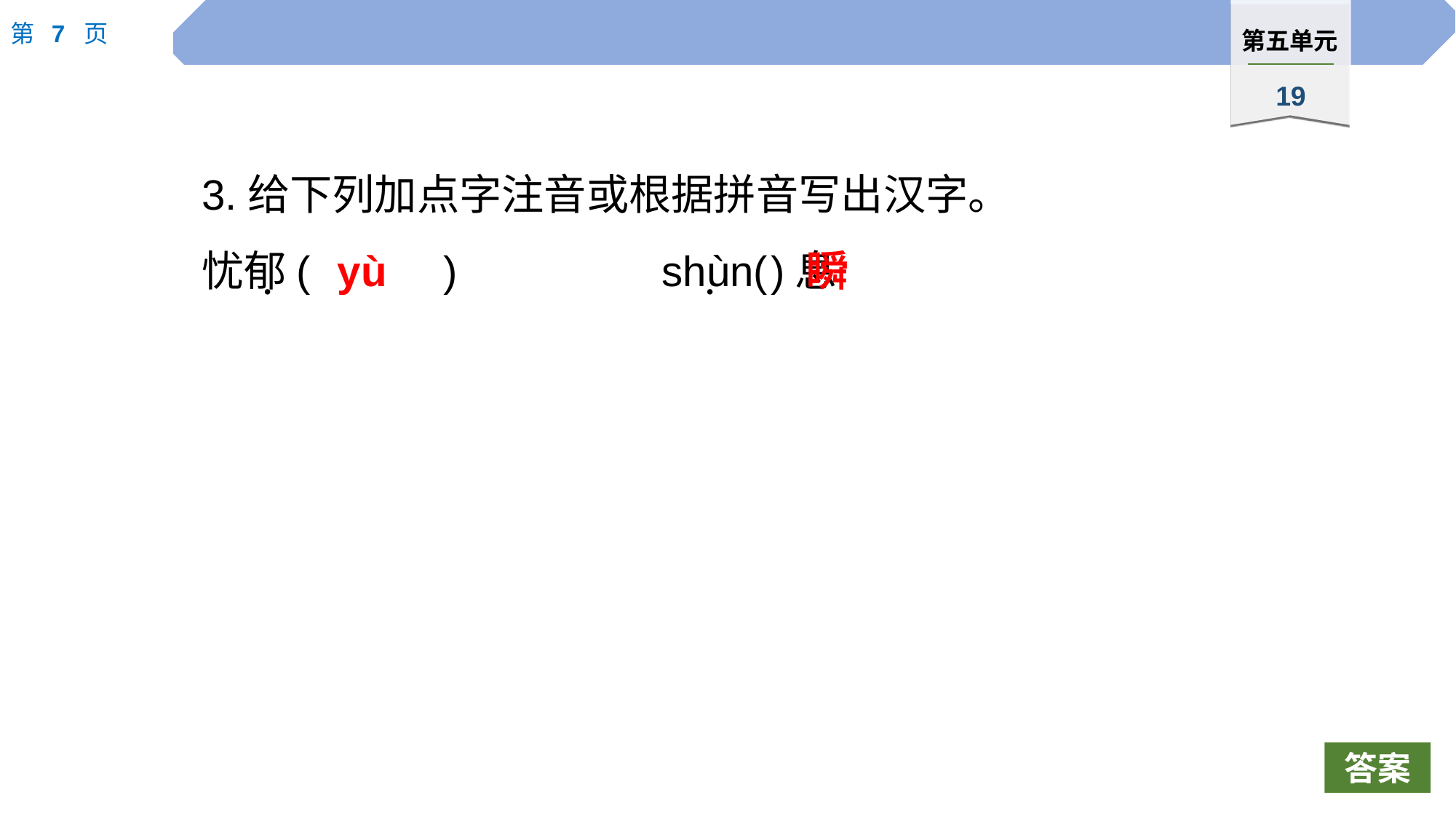

3.给下列加点字注音或根据拼音写出汉字。
忧郁(		)　		shùn(	)息
yù
瞬
 ·
 ·
答案